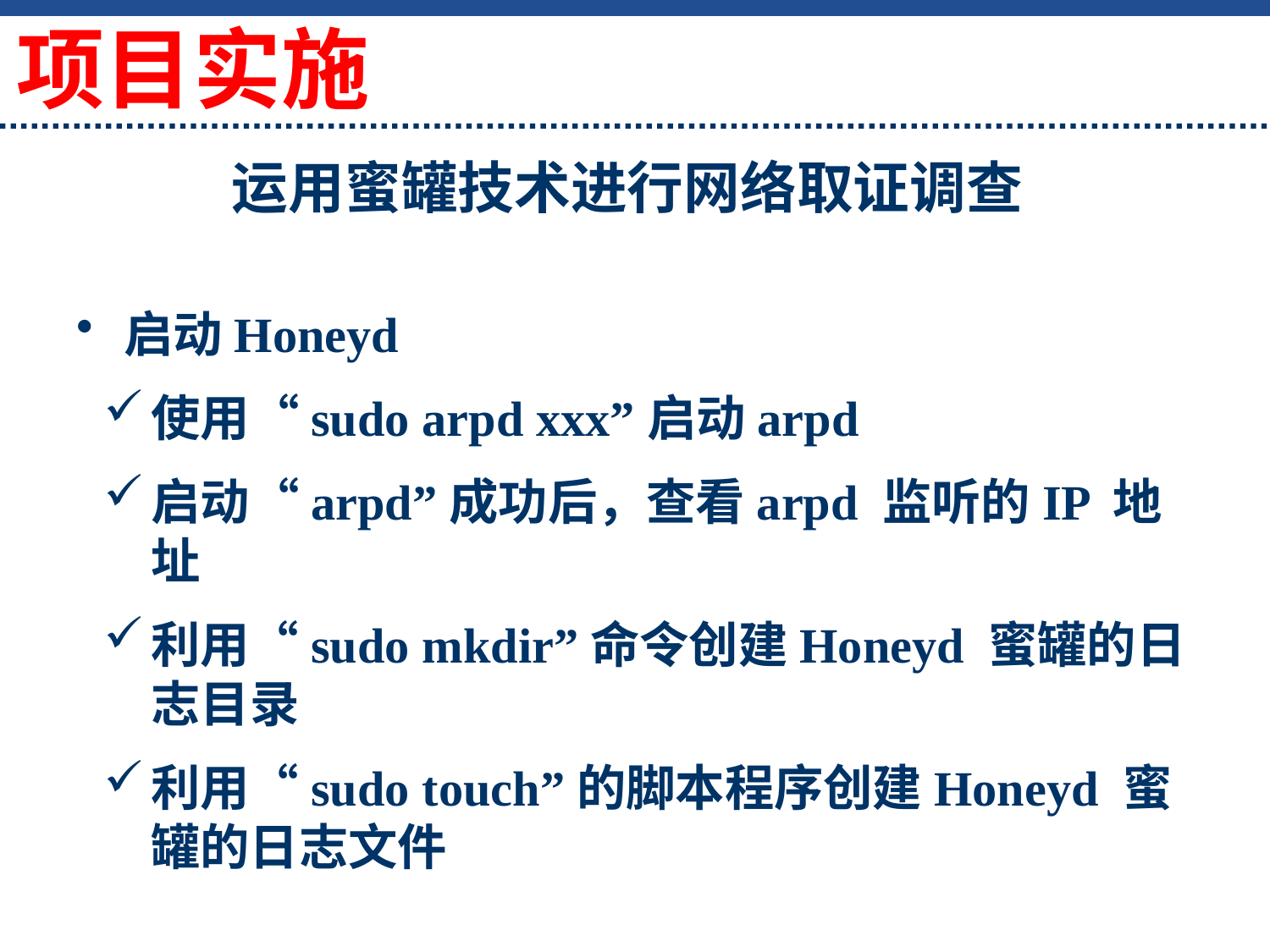

项目实施
# 运用蜜罐技术进行网络取证调查
启动Honeyd
使用“sudo arpd xxx”启动arpd
启动“arpd”成功后，查看arpd 监听的IP 地址
利用“sudo mkdir”命令创建Honeyd 蜜罐的日志目录
利用“sudo touch”的脚本程序创建Honeyd 蜜罐的日志文件